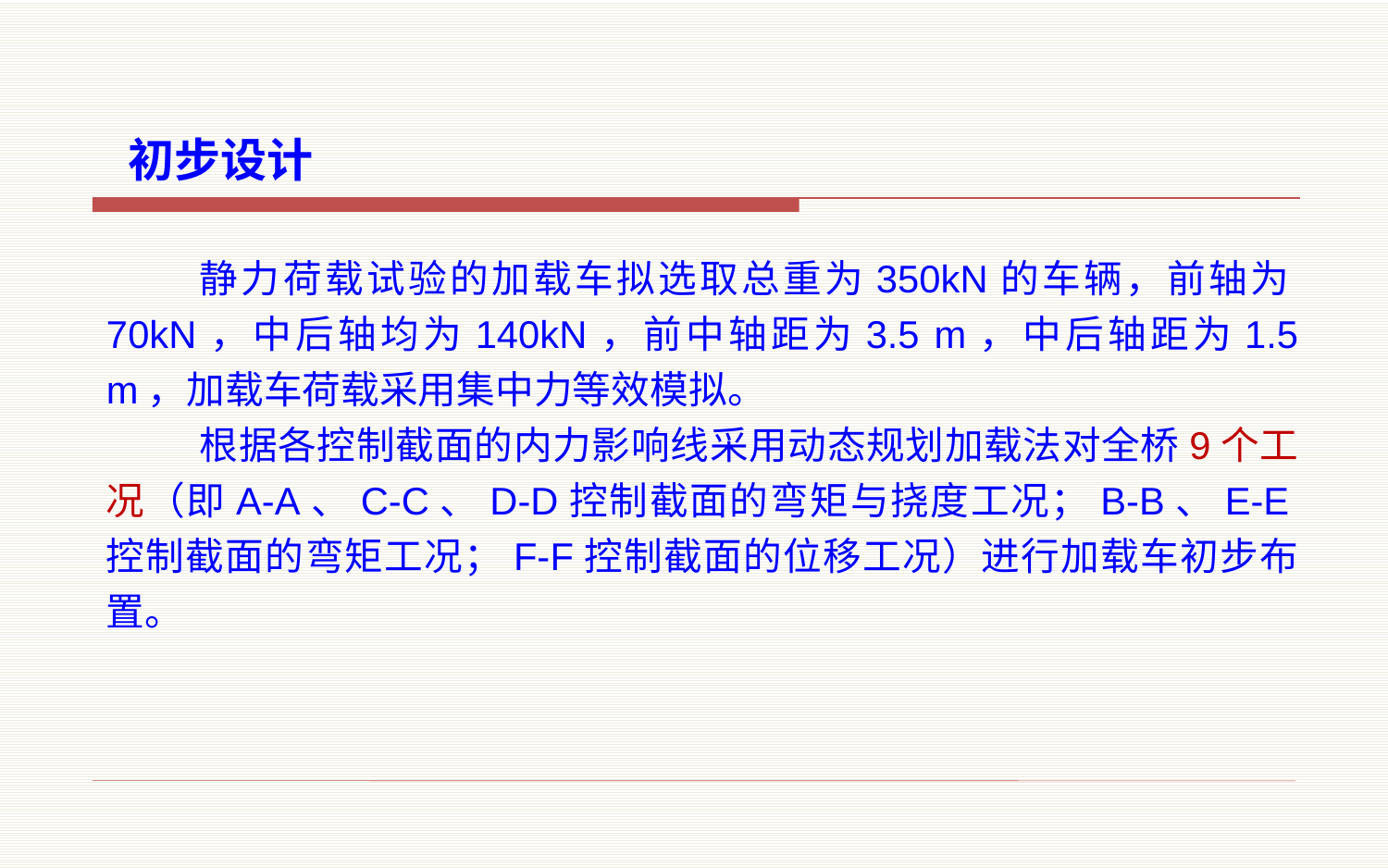

初步设计
静力荷载试验的加载车拟选取总重为350kN的车辆，前轴为70kN，中后轴均为140kN，前中轴距为3.5 m，中后轴距为1.5 m，加载车荷载采用集中力等效模拟。
根据各控制截面的内力影响线采用动态规划加载法对全桥9个工况（即A-A、C-C、D-D控制截面的弯矩与挠度工况；B-B、E-E控制截面的弯矩工况；F-F控制截面的位移工况）进行加载车初步布置。